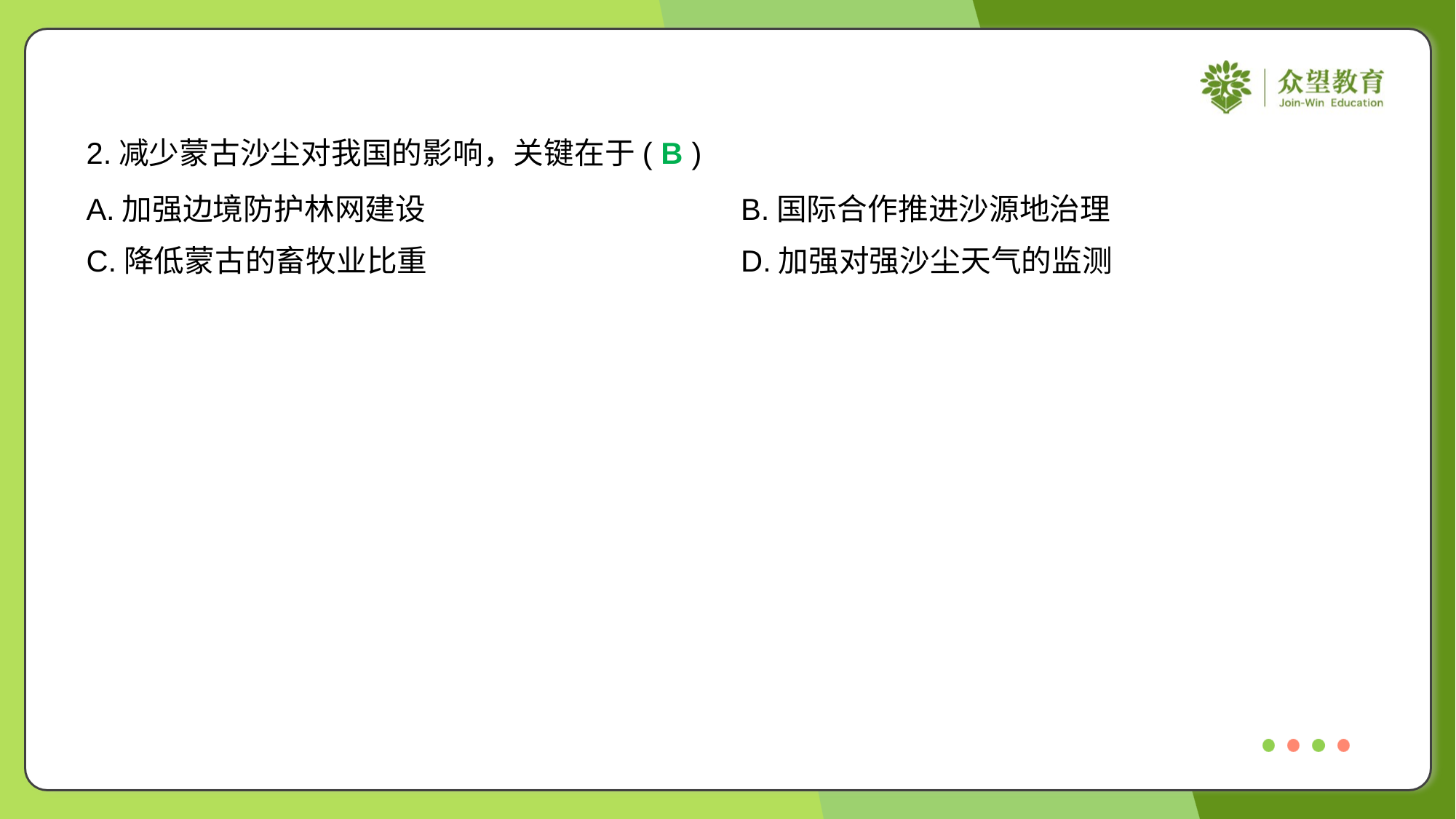

2.减少蒙古沙尘对我国的影响，关键在于(     )
B
A.加强边境防护林网建设	B.国际合作推进沙源地治理
C.降低蒙古的畜牧业比重	D.加强对强沙尘天气的监测